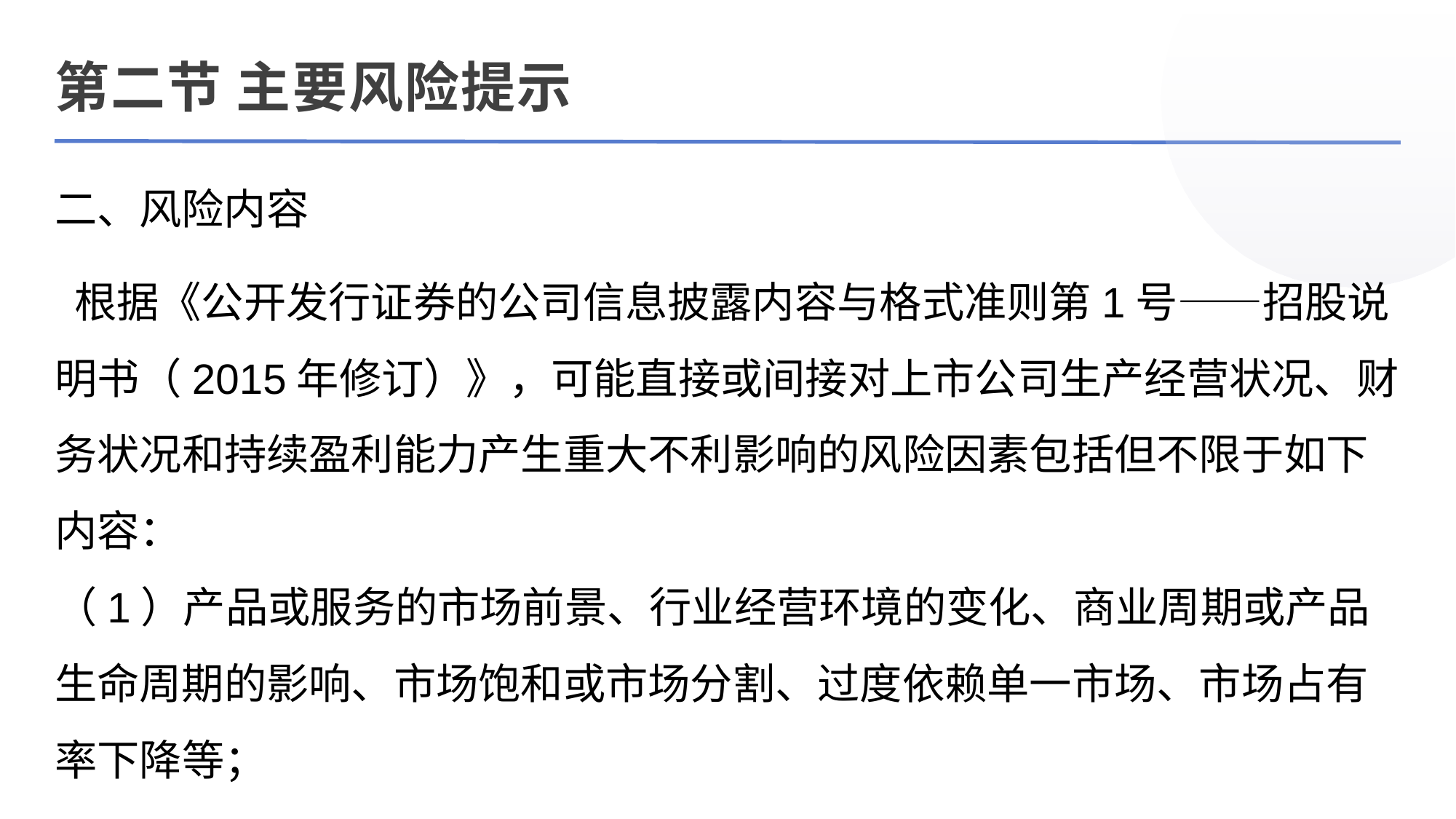

第二节 主要风险提示
二、风险内容
 根据《公开发行证券的公司信息披露内容与格式准则第1号——招股说明书（2015年修订）》，可能直接或间接对上市公司生产经营状况、财务状况和持续盈利能力产生重大不利影响的风险因素包括但不限于如下内容：
（1）产品或服务的市场前景、行业经营环境的变化、商业周期或产品生命周期的影响、市场饱和或市场分割、过度依赖单一市场、市场占有率下降等；
10